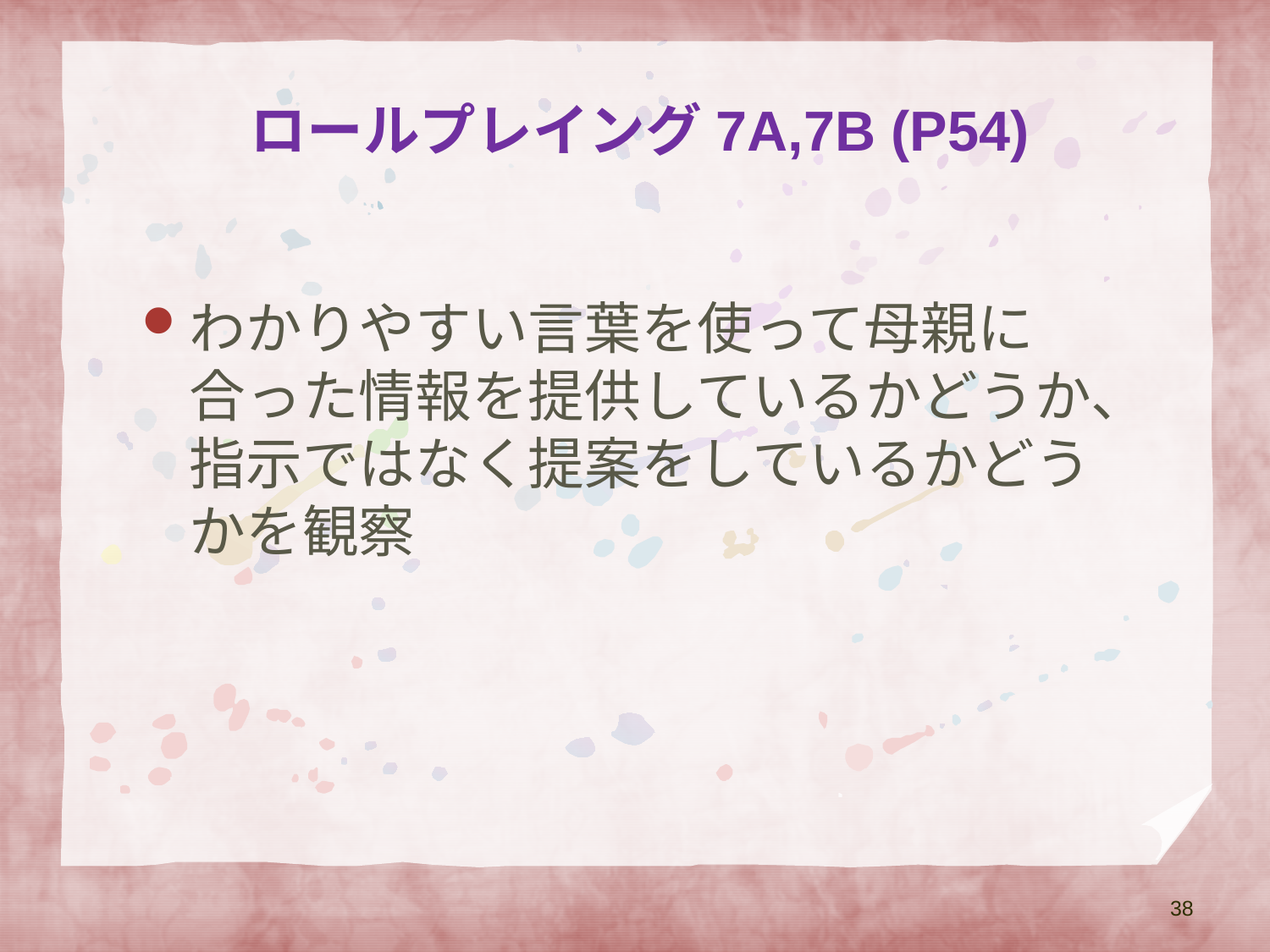

# ロールプレイング7A,7B (P54)
わかりやすい言葉を使って母親に合った情報を提供しているかどうか、指示ではなく提案をしているかどうかを観察

38